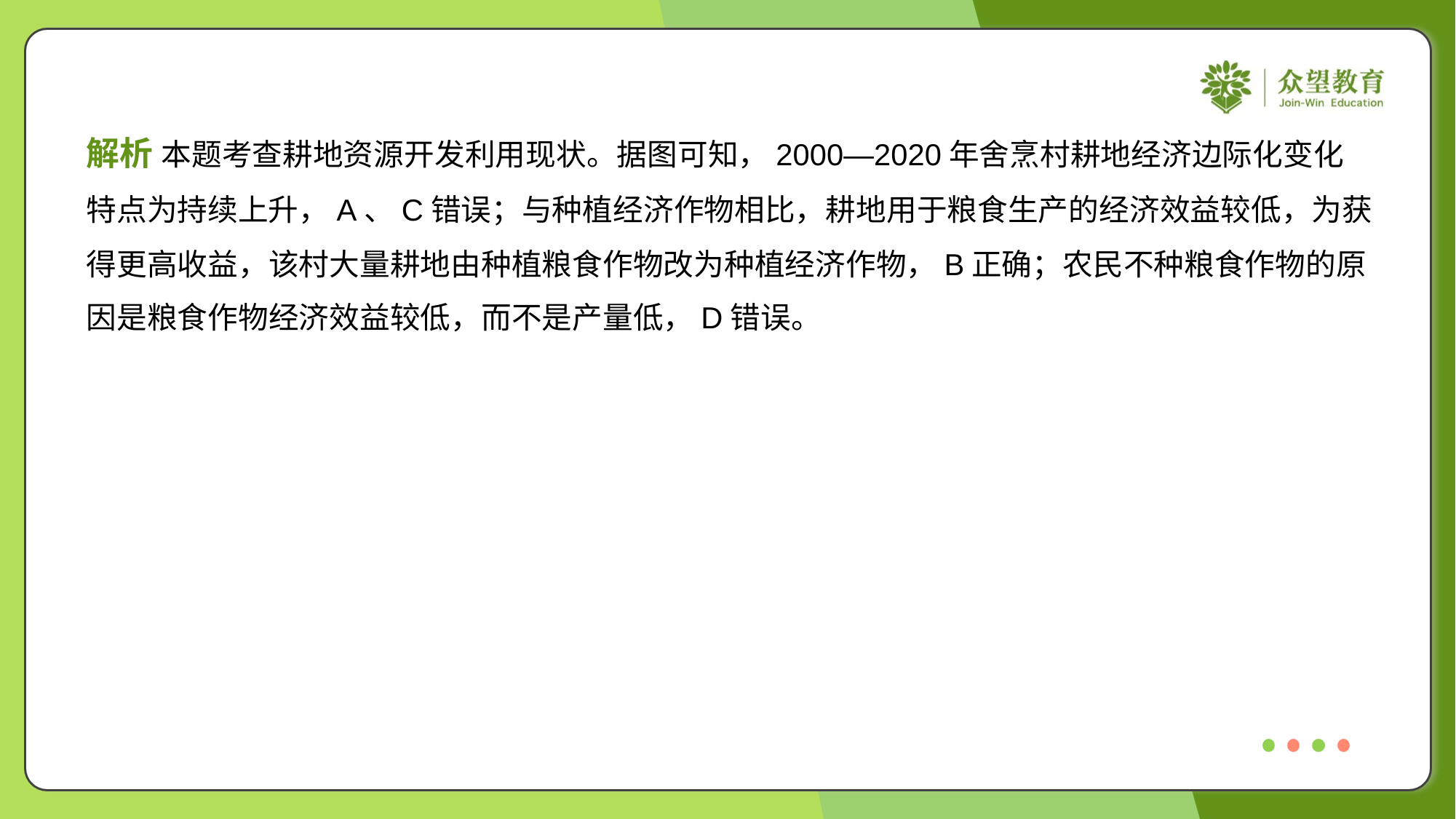

解析 本题考查耕地资源开发利用现状。据图可知，2000—2020年舍烹村耕地经济边际化变化
特点为持续上升，A、C错误；与种植经济作物相比，耕地用于粮食生产的经济效益较低，为获
得更高收益，该村大量耕地由种植粮食作物改为种植经济作物，B正确；农民不种粮食作物的原
因是粮食作物经济效益较低，而不是产量低，D错误。